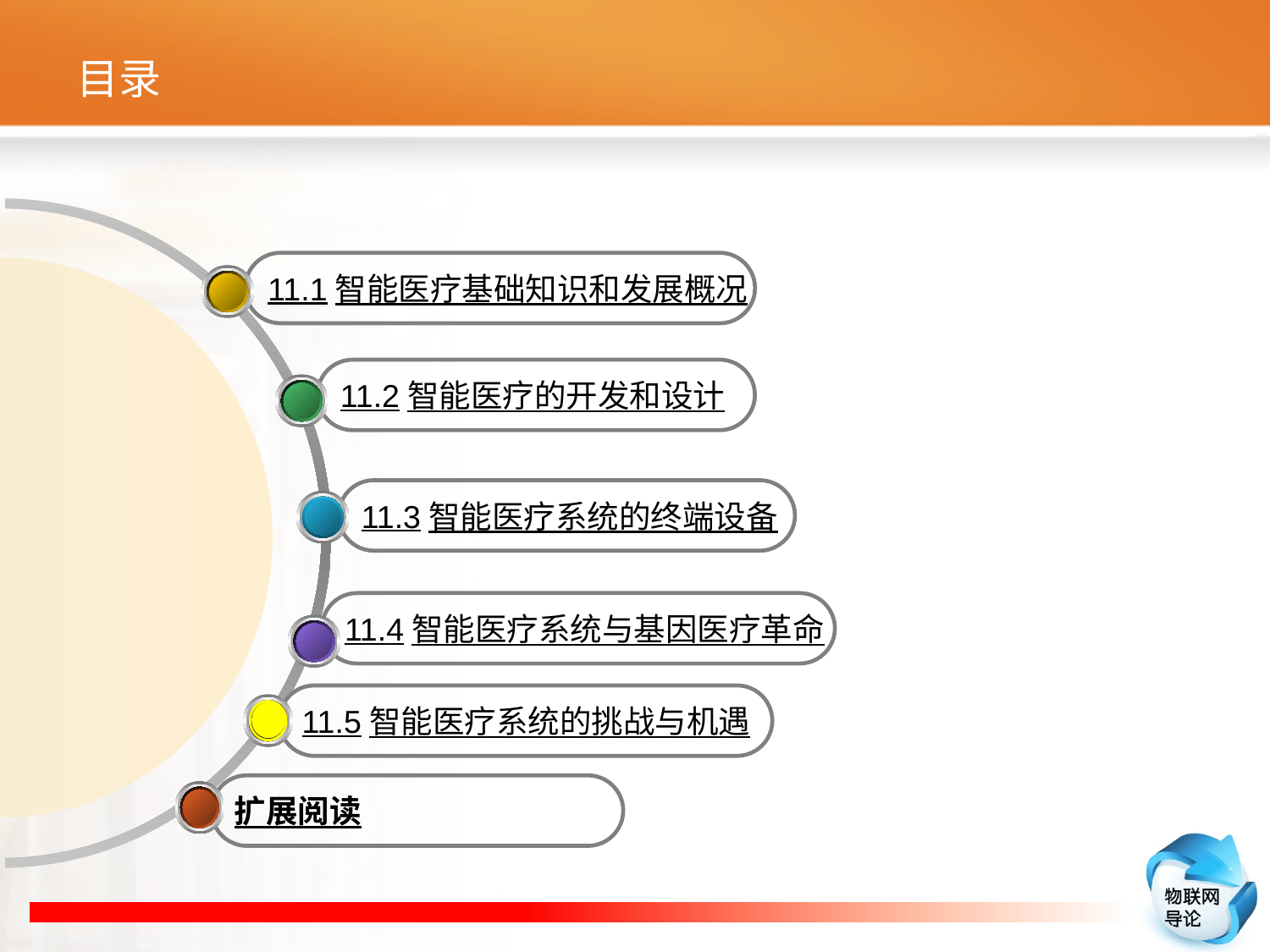

# 目录

11.1智能医疗基础知识和发展概况

11.2智能医疗的开发和设计

11.3智能医疗系统的终端设备

11.4智能医疗系统与基因医疗革命

11.5智能医疗系统的挑战与机遇

扩展阅读